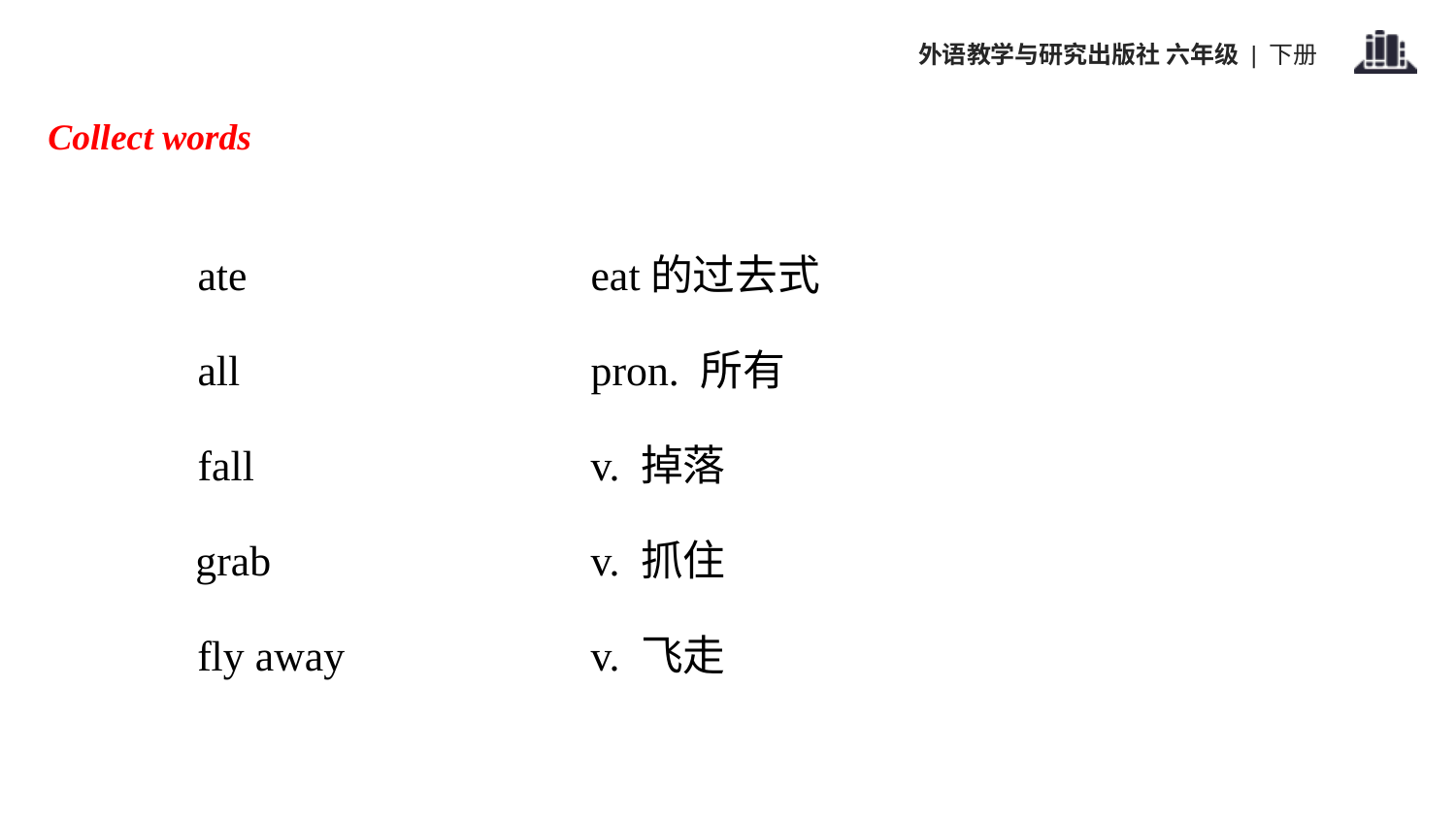

Collect words
ate
eat的过去式
pron. 所有
all
v. 掉落
fall
v. 抓住
grab
fly away
v. 飞走